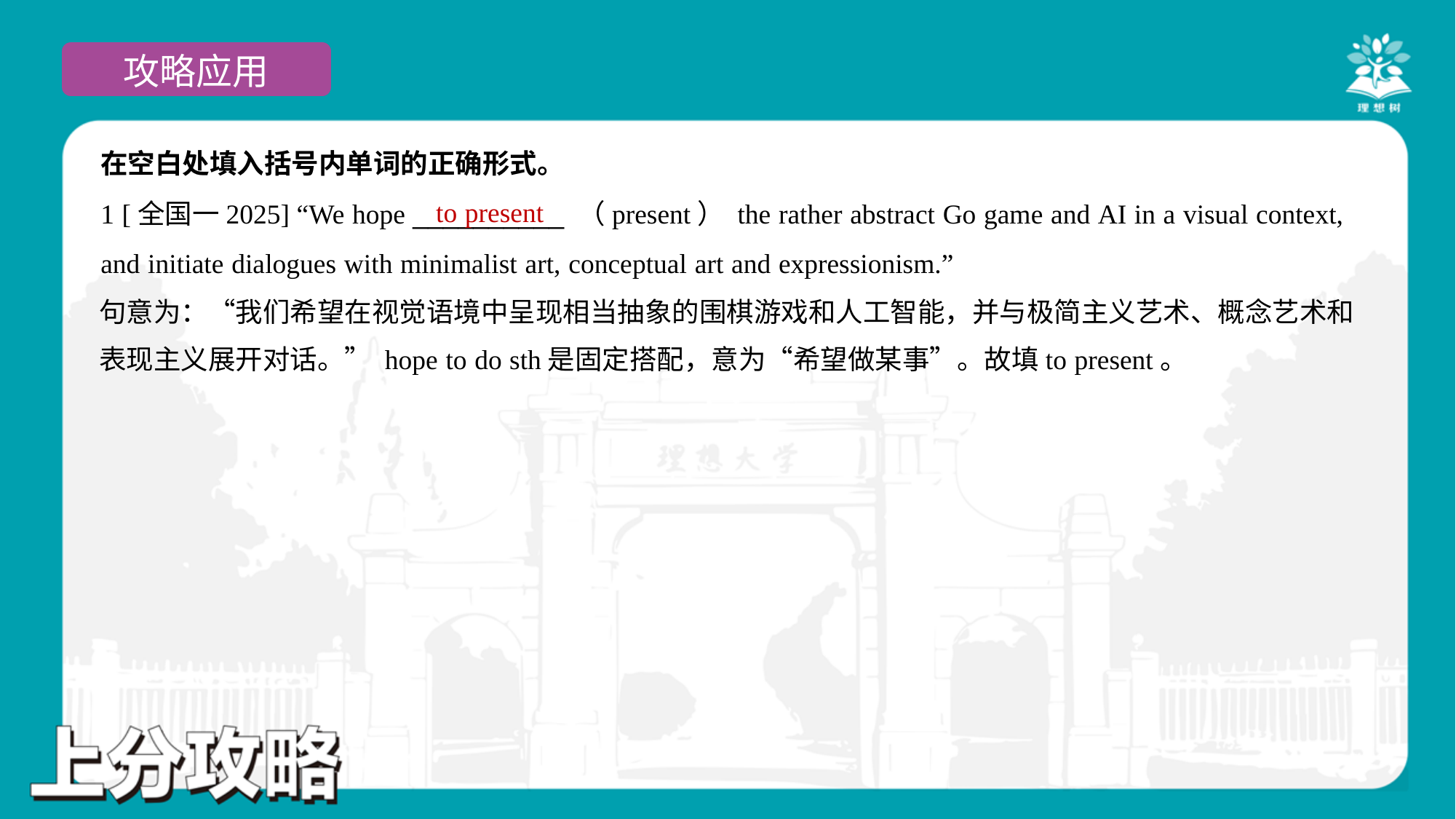

在空白处填入括号内单词的正确形式。
1 [全国一2025] “We hope __________ （present） the rather abstract Go game and AI in a visual context,
and initiate dialogues with minimalist art, conceptual art and expressionism.”
to present
句意为：“我们希望在视觉语境中呈现相当抽象的围棋游戏和人工智能，并与极简主义艺术、概念艺术和
表现主义展开对话。” hope to do sth是固定搭配，意为“希望做某事”。故填to present。